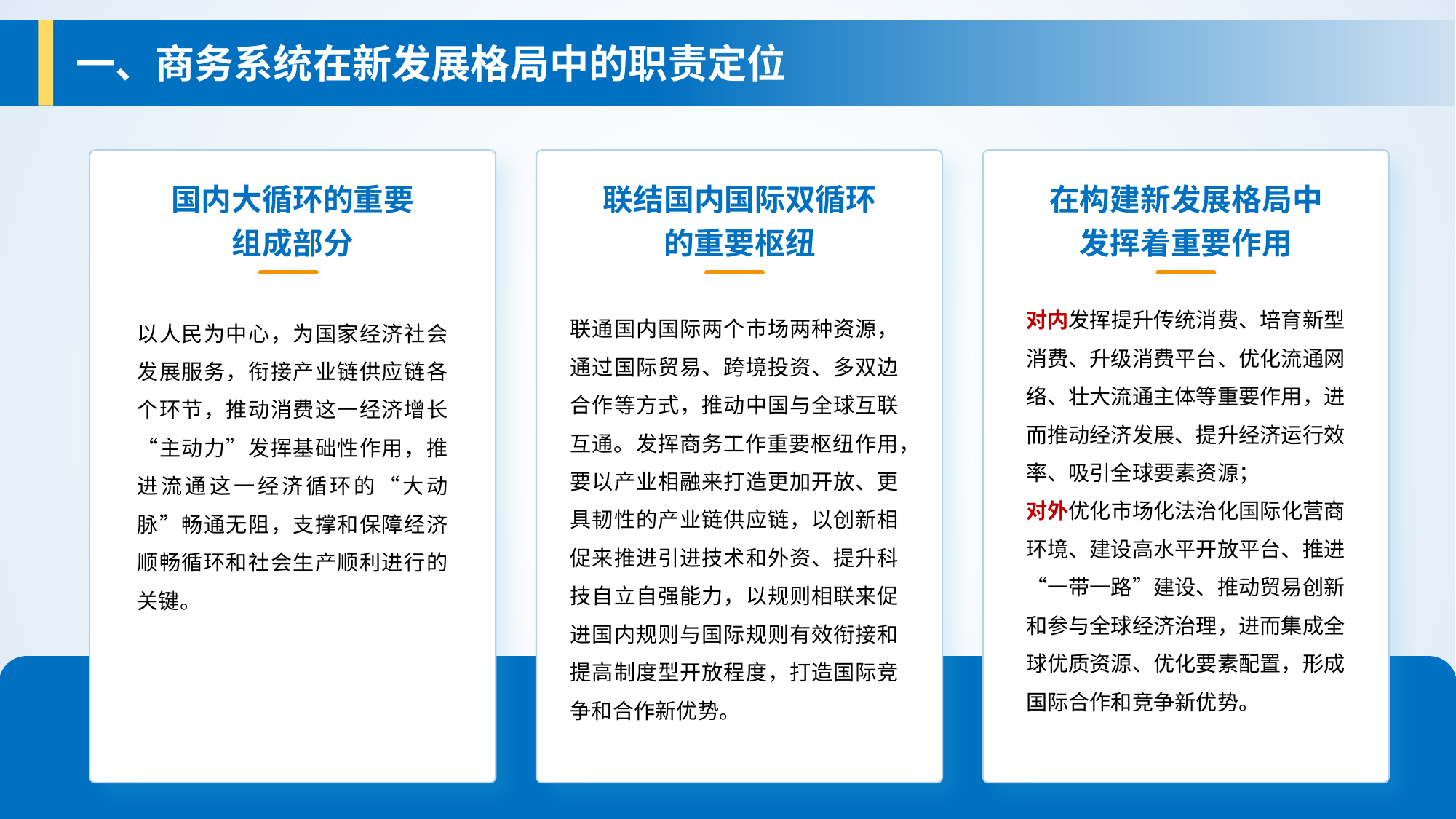

一、商务系统在新发展格局中的职责定位

国内大循环的重要
组成部分
以人民为中心，为国家经济社会发展服务，衔接产业链供应链各个环节，推动消费这一经济增长“主动力”发挥基础性作用，推进流通这一经济循环的“大动脉”畅通无阻，支撑和保障经济顺畅循环和社会生产顺利进行的关键。

联结国内国际双循环
的重要枢纽
联通国内国际两个市场两种资源，通过国际贸易、跨境投资、多双边合作等方式，推动中国与全球互联互通。发挥商务工作重要枢纽作用，要以产业相融来打造更加开放、更具韧性的产业链供应链，以创新相促来推进引进技术和外资、提升科技自立自强能力，以规则相联来促进国内规则与国际规则有效衔接和提高制度型开放程度，打造国际竞争和合作新优势。

在构建新发展格局中
发挥着重要作用
对内发挥提升传统消费、培育新型消费、升级消费平台、优化流通网络、壮大流通主体等重要作用，进而推动经济发展、提升经济运行效率、吸引全球要素资源；
对外优化市场化法治化国际化营商环境、建设高水平开放平台、推进“一带一路”建设、推动贸易创新和参与全球经济治理，进而集成全球优质资源、优化要素配置，形成国际合作和竞争新优势。
可以 写头衔
可以写职务
可以写获奖
可以写其他